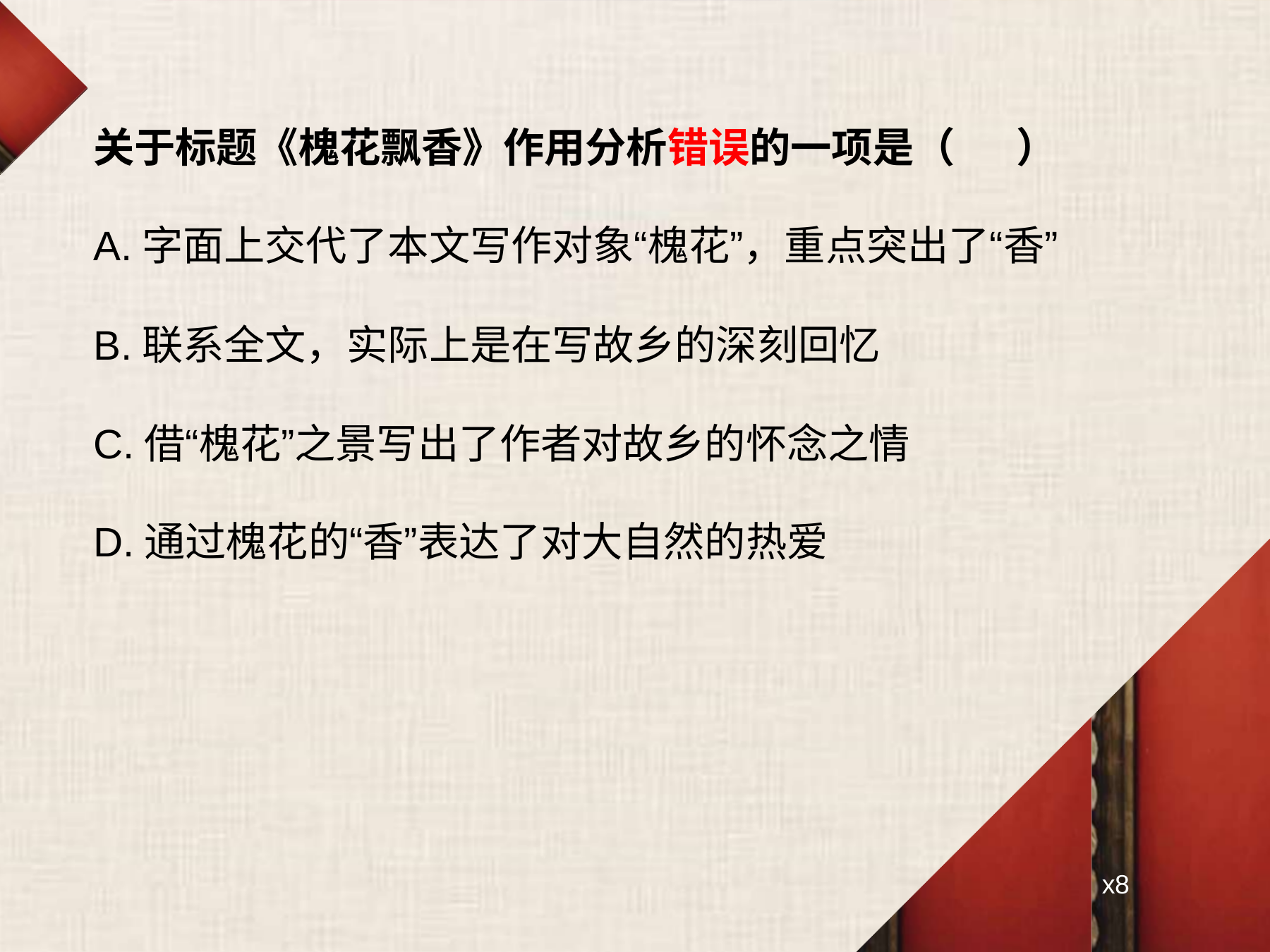

# 关于标题《槐花飘香》作用分析错误的一项是（	）
A.字面上交代了本文写作对象“槐花”，重点突出了“香”
B.联系全文，实际上是在写故乡的深刻回忆
C.借“槐花”之景写出了作者对故乡的怀念之情  D.通过槐花的“香”表达了对大自然的热爱

x8